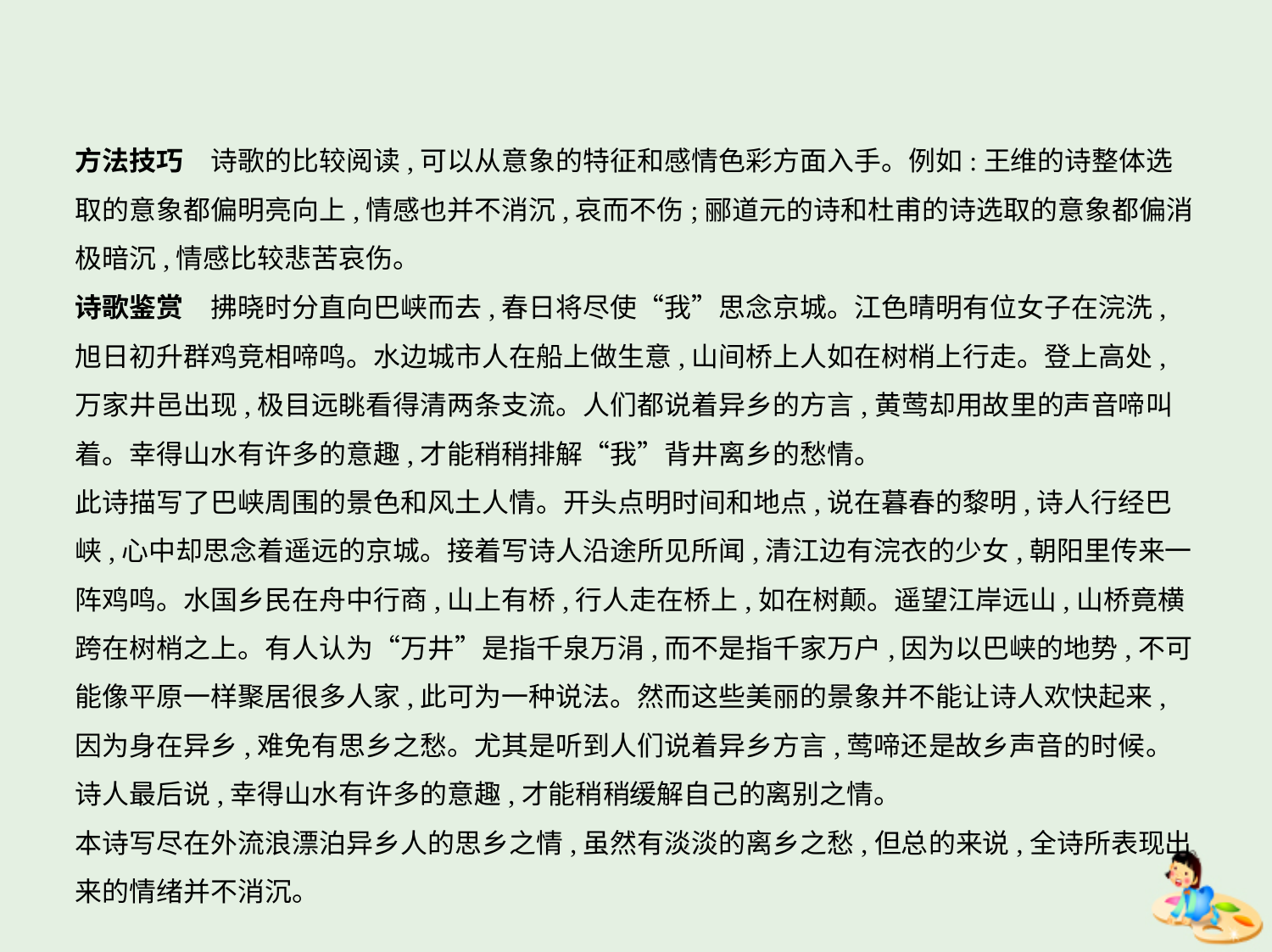

方法技巧　诗歌的比较阅读,可以从意象的特征和感情色彩方面入手。例如:王维的诗整体选
取的意象都偏明亮向上,情感也并不消沉,哀而不伤;郦道元的诗和杜甫的诗选取的意象都偏消
极暗沉,情感比较悲苦哀伤。
诗歌鉴赏　拂晓时分直向巴峡而去,春日将尽使“我”思念京城。江色晴明有位女子在浣洗,
旭日初升群鸡竞相啼鸣。水边城市人在船上做生意,山间桥上人如在树梢上行走。登上高处,
万家井邑出现,极目远眺看得清两条支流。人们都说着异乡的方言,黄莺却用故里的声音啼叫
着。幸得山水有许多的意趣,才能稍稍排解“我”背井离乡的愁情。
此诗描写了巴峡周围的景色和风土人情。开头点明时间和地点,说在暮春的黎明,诗人行经巴
峡,心中却思念着遥远的京城。接着写诗人沿途所见所闻,清江边有浣衣的少女,朝阳里传来一
阵鸡鸣。水国乡民在舟中行商,山上有桥,行人走在桥上,如在树颠。遥望江岸远山,山桥竟横
跨在树梢之上。有人认为“万井”是指千泉万涓,而不是指千家万户,因为以巴峡的地势,不可
能像平原一样聚居很多人家,此可为一种说法。然而这些美丽的景象并不能让诗人欢快起来,
因为身在异乡,难免有思乡之愁。尤其是听到人们说着异乡方言,莺啼还是故乡声音的时候。
诗人最后说,幸得山水有许多的意趣,才能稍稍缓解自己的离别之情。
本诗写尽在外流浪漂泊异乡人的思乡之情,虽然有淡淡的离乡之愁,但总的来说,全诗所表现出
来的情绪并不消沉。